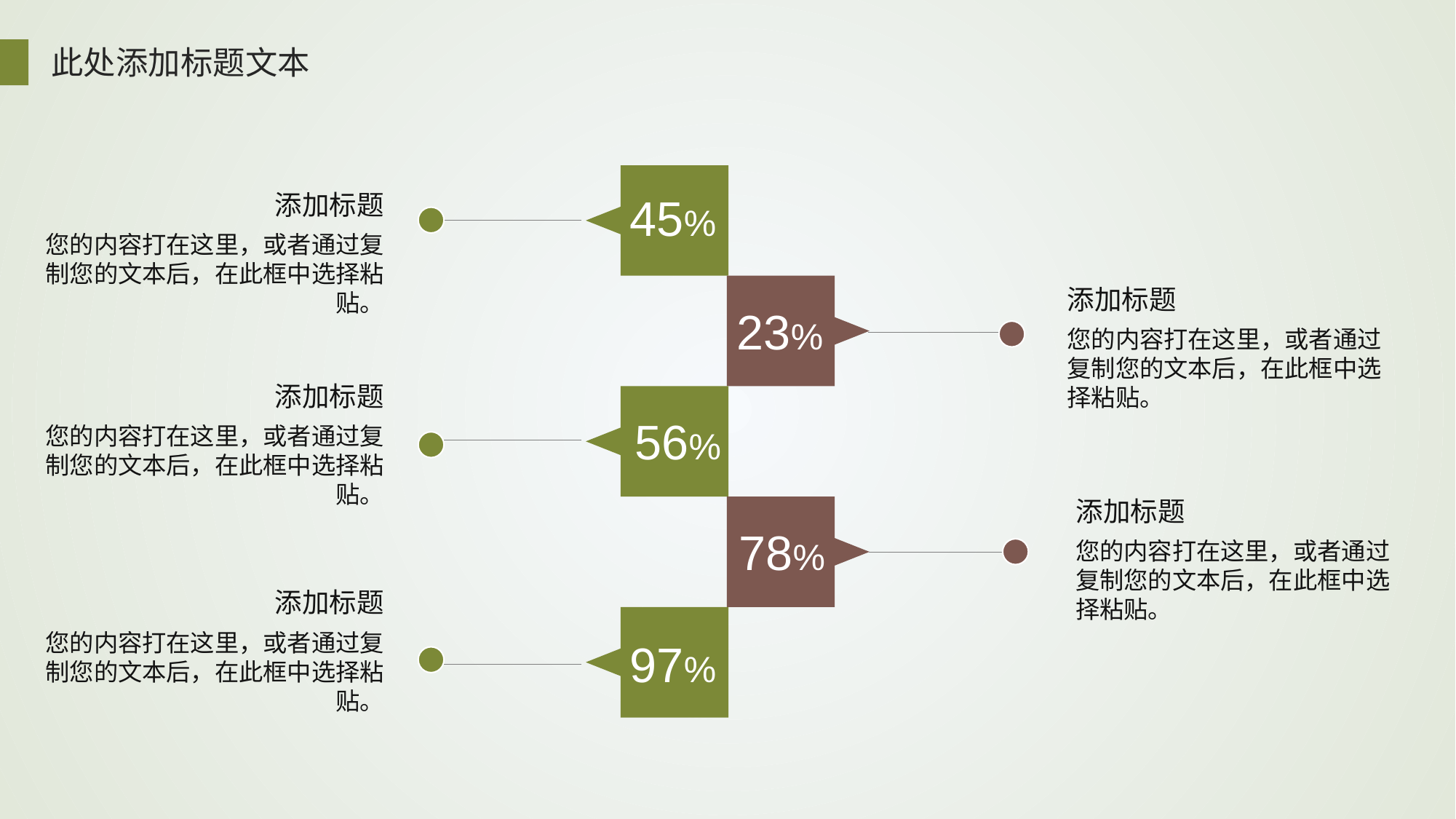

此处添加标题文本

添加标题
45%

您的内容打在这里，或者通过复制您的文本后，在此框中选择粘贴。

添加标题
23%
您的内容打在这里，或者通过复制您的文本后，在此框中选择粘贴。

添加标题
56%
您的内容打在这里，或者通过复制您的文本后，在此框中选择粘贴。

添加标题
78%
您的内容打在这里，或者通过复制您的文本后，在此框中选择粘贴。

添加标题

您的内容打在这里，或者通过复制您的文本后，在此框中选择粘贴。
97%